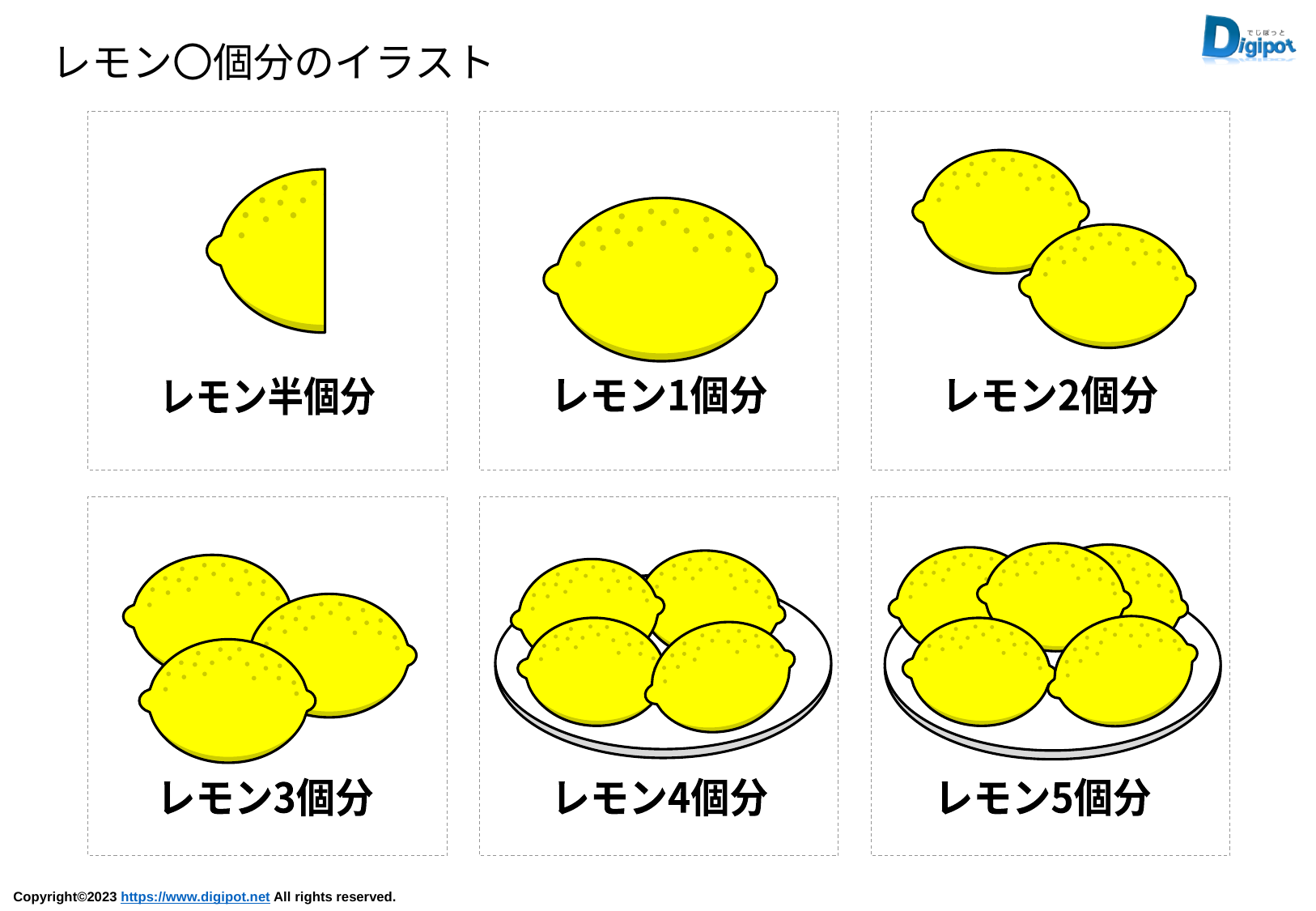

レモン〇個分のイラスト

レモン2個分

レモン半個分

レモン1個分

レモン5個分

レモン4個分

レモン3個分